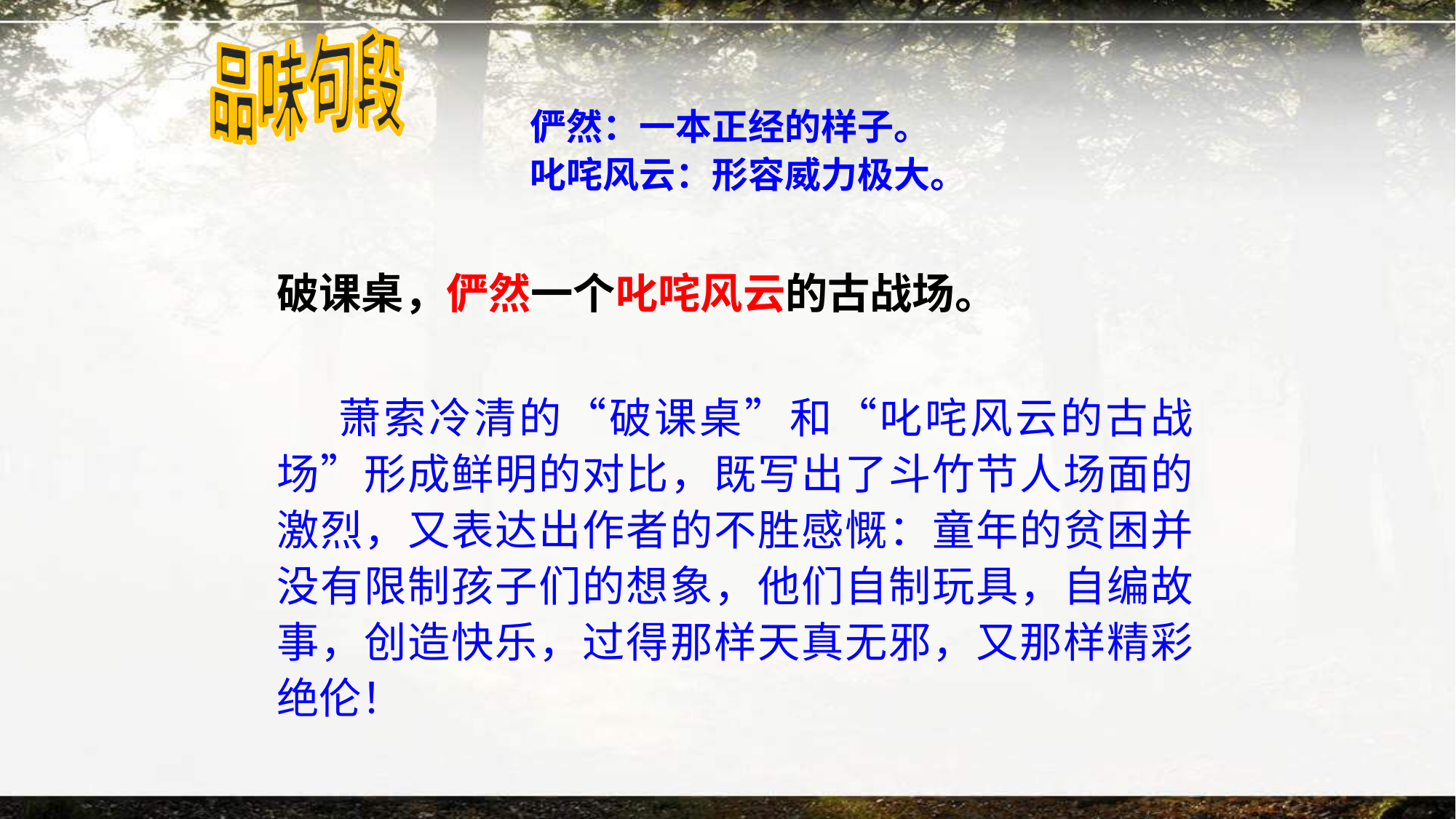

品味句段
俨然：一本正经的样子。
叱咤风云：形容威力极大。

破课桌，俨然一个叱咤风云的古战场。
    萧索冷清的“破课桌”和“叱咤风云的古战场”形成鲜明的对比，既写出了斗竹节人场面的激烈，又表达出作者的不胜感慨：童年的贫困并没有限制孩子们的想象，他们自制玩具，自编故事，创造快乐，过得那样天真无邪，又那样精彩绝伦！